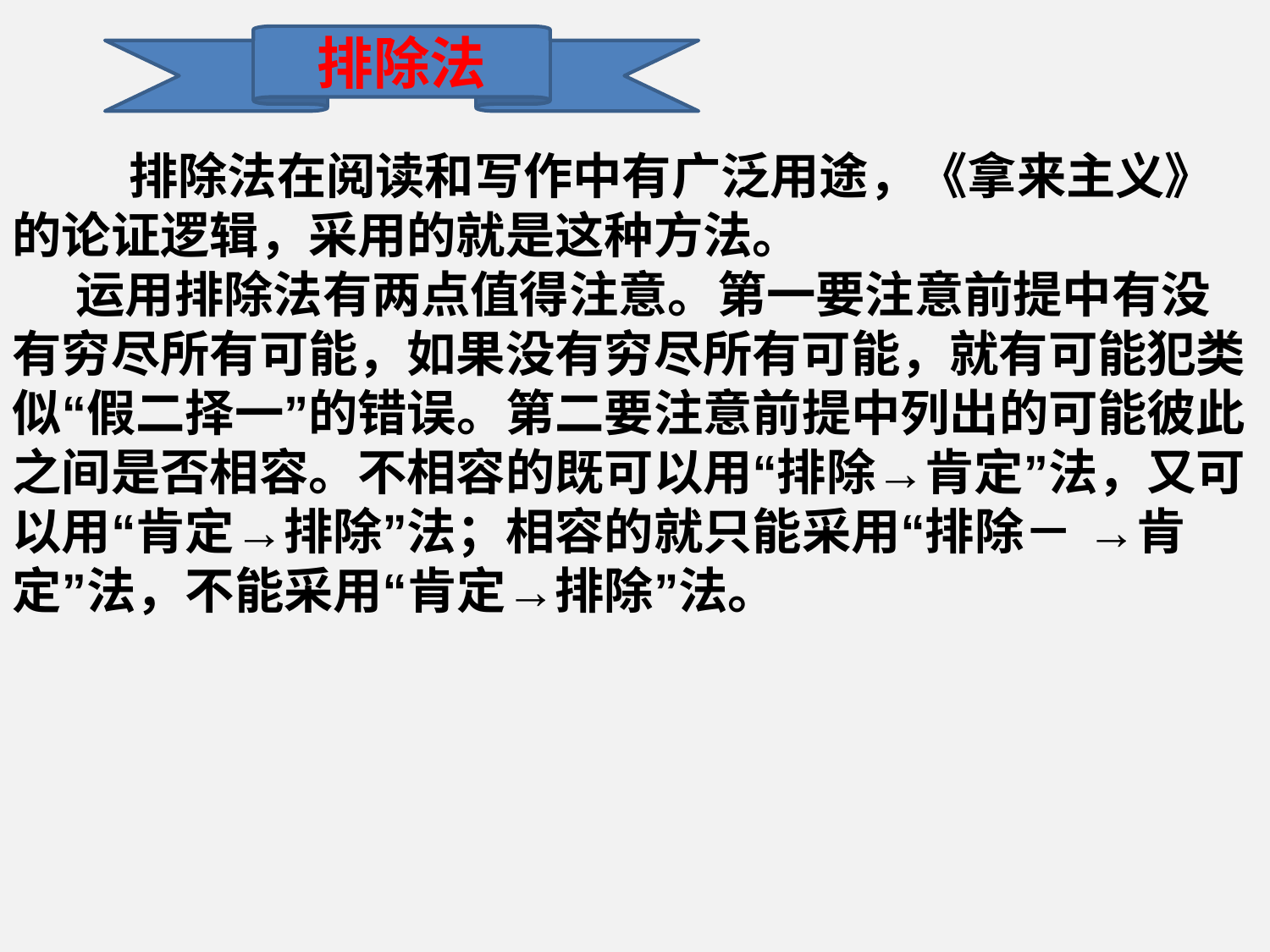

排除法
   排除法在阅读和写作中有广泛用途，《拿来主义》的论证逻辑，采用的就是这种方法。
运用排除法有两点值得注意。第一要注意前提中有没有穷尽所有可能，如果没有穷尽所有可能，就有可能犯类似“假二择一”的错误。第二要注意前提中列出的可能彼此之间是否相容。不相容的既可以用“排除→肯定”法，又可以用“肯定→排除”法；相容的就只能采用“排除－ →肯定”法，不能采用“肯定→排除”法。